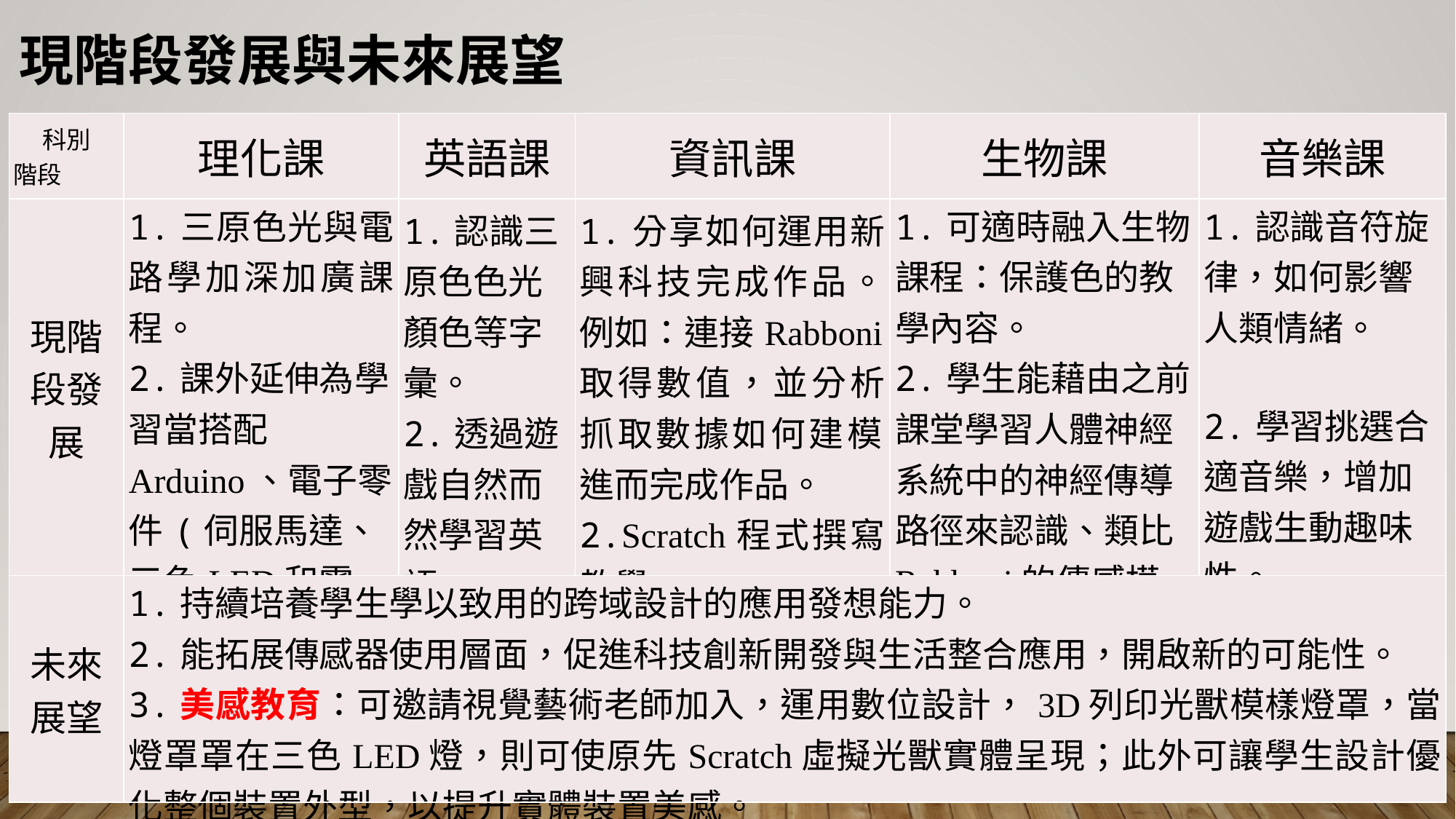

現階段發展與未來展望
| 科別 階段 | 理化課 | 英語課 | 資訊課 | 生物課 | 音樂課 |
| --- | --- | --- | --- | --- | --- |
| 現階段發展 | 1.三原色光與電路學加深加廣課程。 2.課外延伸為學習當搭配Arduino、電子零件(伺服馬達、三色LED和電阻)來完成實作。 | 1.認識三原色色光顏色等字彙。 2.透過遊戲自然而然學習英語。 | 1.分享如何運用新興科技完成作品。例如：連接Rabboni取得數值，並分析抓取數據如何建模，進而完成作品。 2.Scratch程式撰寫教學。 | 1.可適時融入生物課程：保護色的教學內容。 2.學生能藉由之前課堂學習人體神經系統中的神經傳導路徑來認識、類比Rabboni的傳感模式。 | 1.認識音符旋律，如何影響人類情緒。   2.學習挑選合適音樂，增加遊戲生動趣味性。 |
| 未來展望 | 1.持續培養學生學以致用的跨域設計的應用發想能力。 2.能拓展傳感器使用層面，促進科技創新開發與生活整合應用，開啟新的可能性。 3.美感教育：可邀請視覺藝術老師加入，運用數位設計，3D列印光獸模樣燈罩，當燈罩罩在三色LED燈，則可使原先Scratch虛擬光獸實體呈現；此外可讓學生設計優化整個裝置外型，以提升實體裝置美感。 |  |  |  |  |